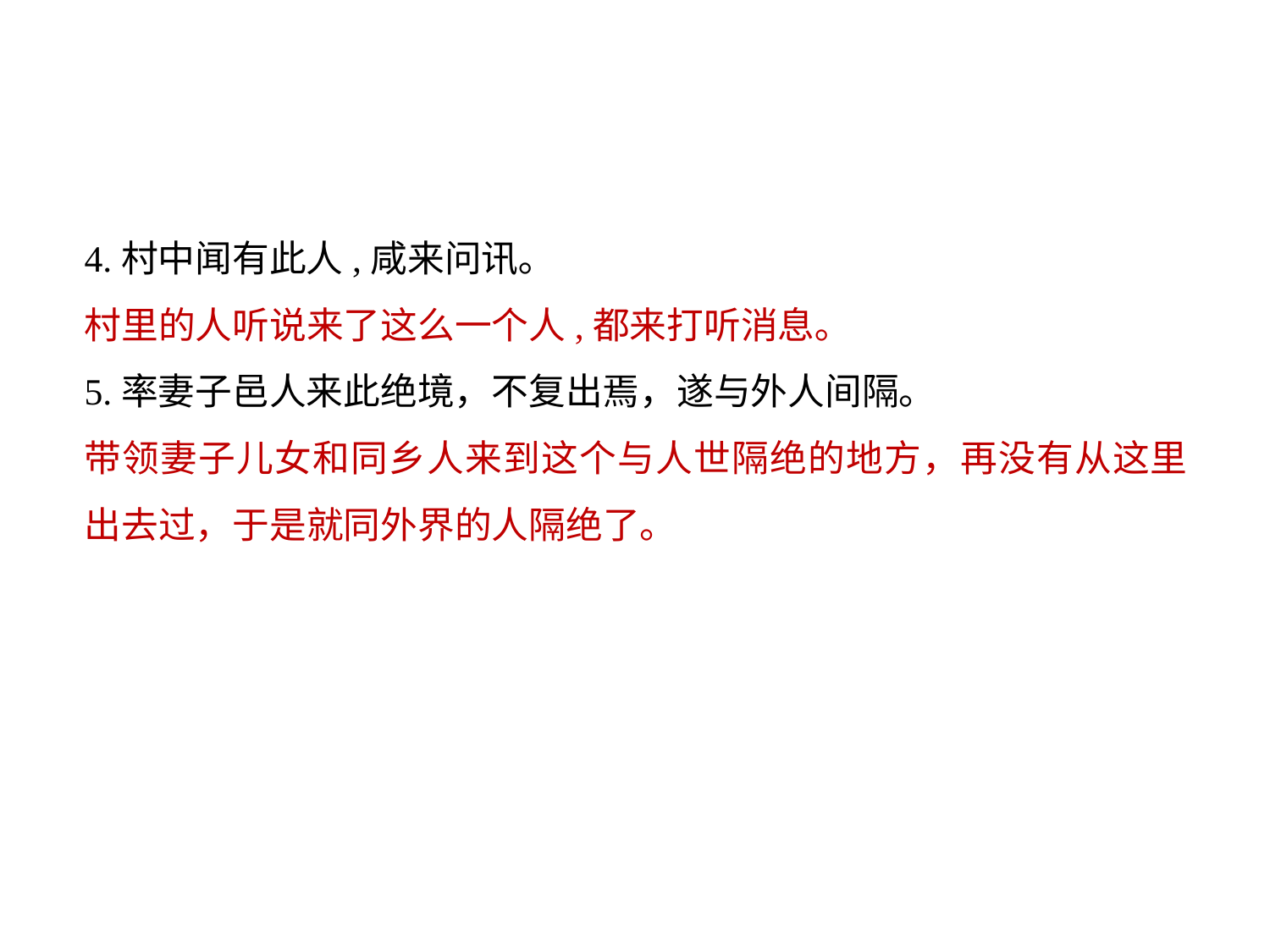

4.村中闻有此人,咸来问讯｡
村里的人听说来了这么一个人,都来打听消息｡
5.率妻子邑人来此绝境，不复出焉，遂与外人间隔。
带领妻子儿女和同乡人来到这个与人世隔绝的地方，再没有从这里出去过，于是就同外界的人隔绝了。